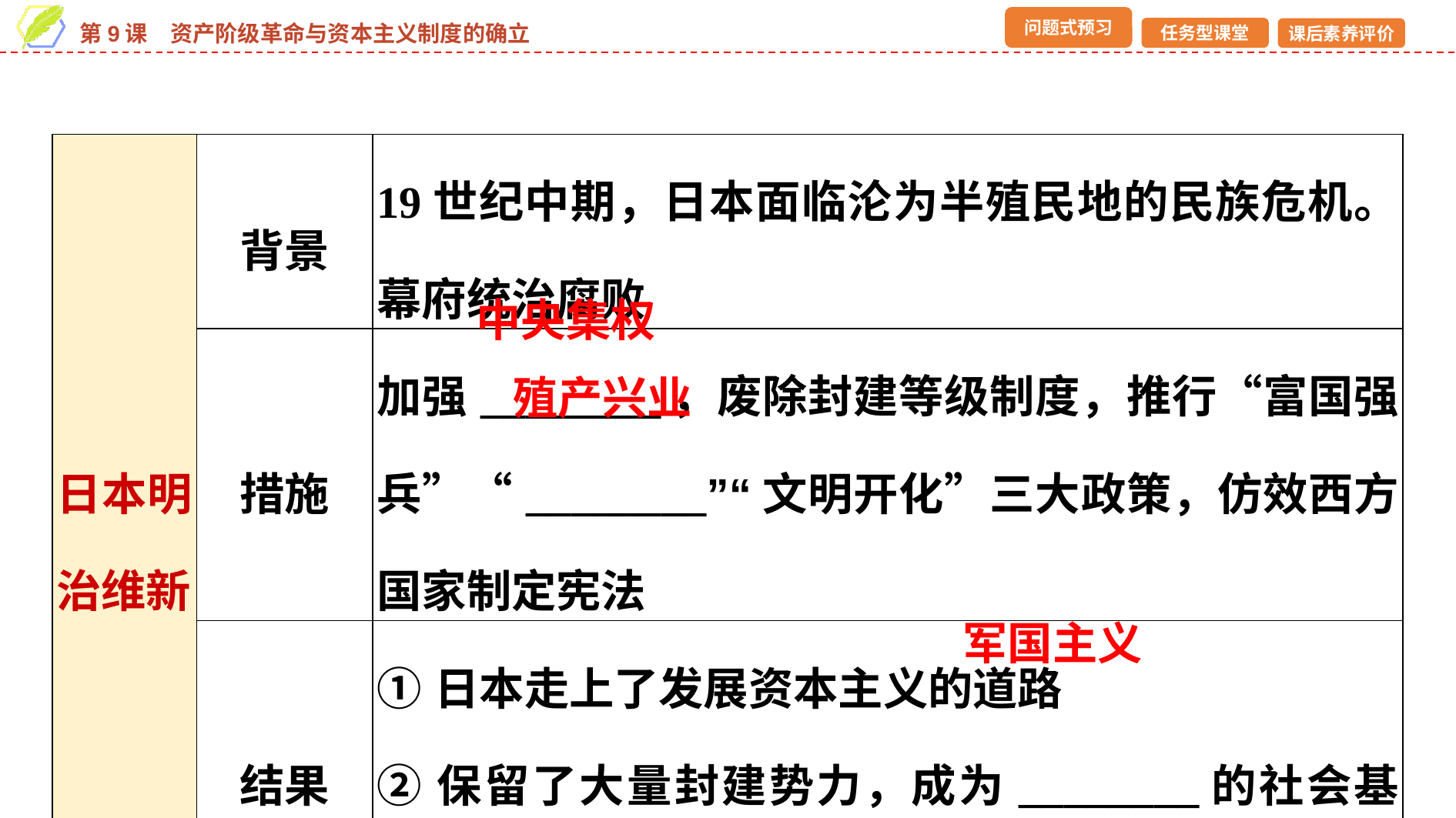

| 日本明治维新 | 背景 | 19世纪中期，日本面临沦为半殖民地的民族危机。幕府统治腐败 |
| --- | --- | --- |
|  | 措施 | 加强\_\_\_\_\_\_\_\_，废除封建等级制度，推行“富国强兵”“\_\_\_\_\_\_\_\_”“文明开化”三大政策，仿效西方国家制定宪法 |
|  | 结果 | ①日本走上了发展资本主义的道路 ②保留了大量封建势力，成为\_\_\_\_\_\_\_\_的社会基础 |
中央集权
殖产兴业
军国主义